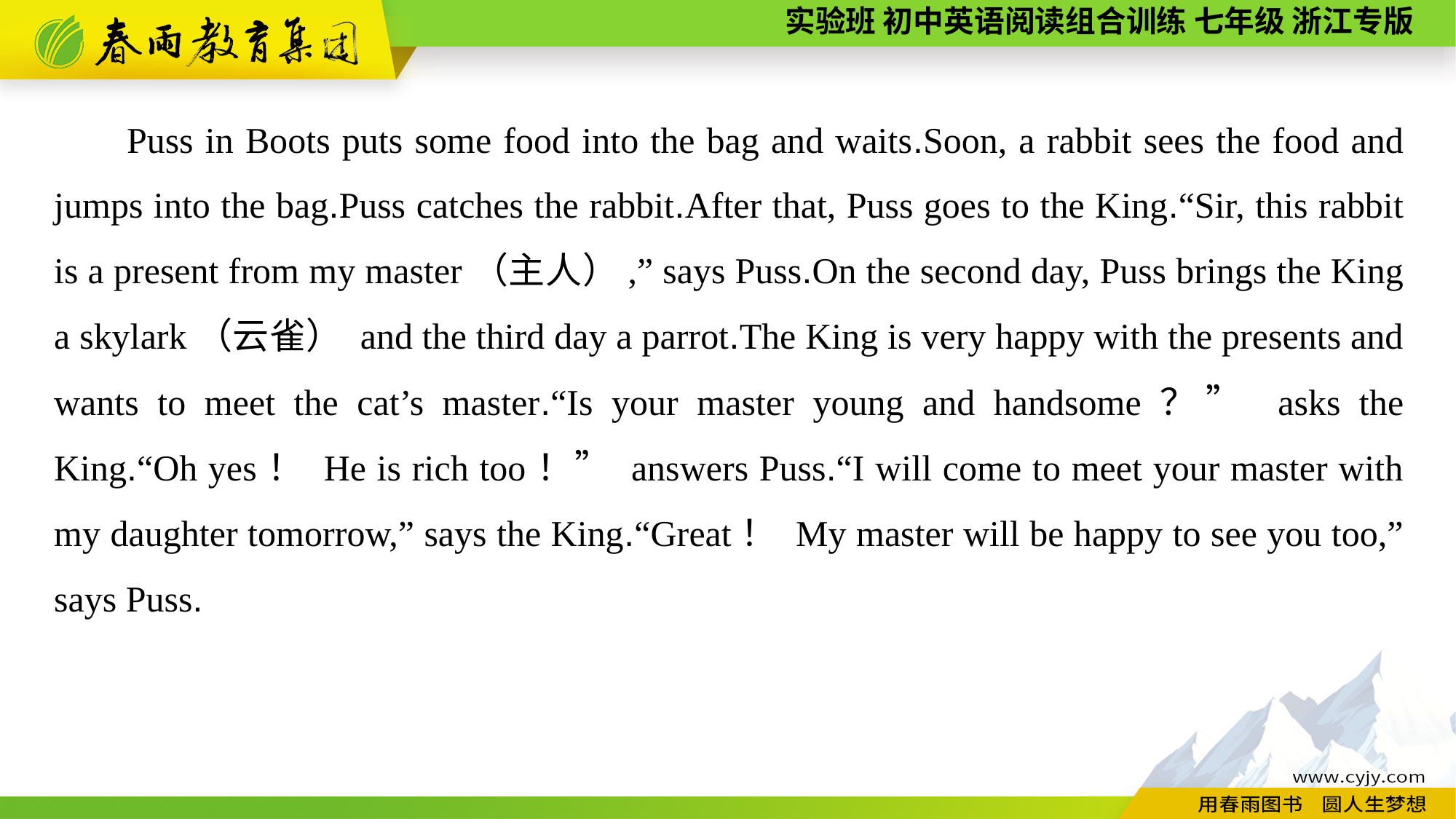

Puss in Boots puts some food into the bag and waits.Soon, a rabbit sees the food and jumps into the bag.Puss catches the rabbit.After that, Puss goes to the King.“Sir, this rabbit is a present from my master（主人）,” says Puss.On the second day, Puss brings the King a skylark（云雀） and the third day a parrot.The King is very happy with the presents and wants to meet the cat’s master.“Is your master young and handsome？” asks the King.“Oh yes！ He is rich too！” answers Puss.“I will come to meet your master with my daughter tomorrow,” says the King.“Great！ My master will be happy to see you too,” says Puss.